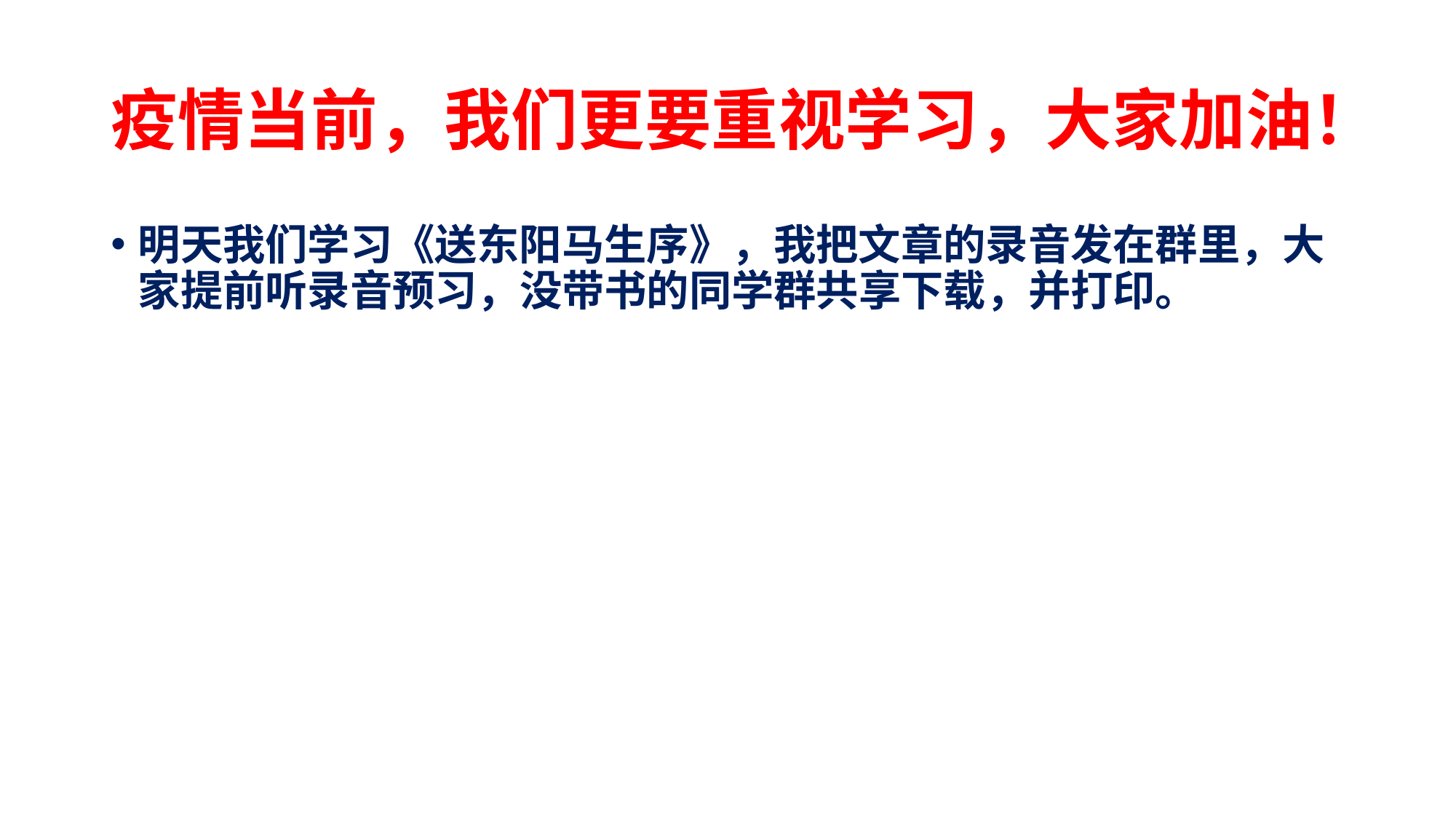

# 疫情当前，我们更要重视学习，大家加油！
明天我们学习《送东阳马生序》，我把文章的录音发在群里，大家提前听录音预习，没带书的同学群共享下载，并打印。